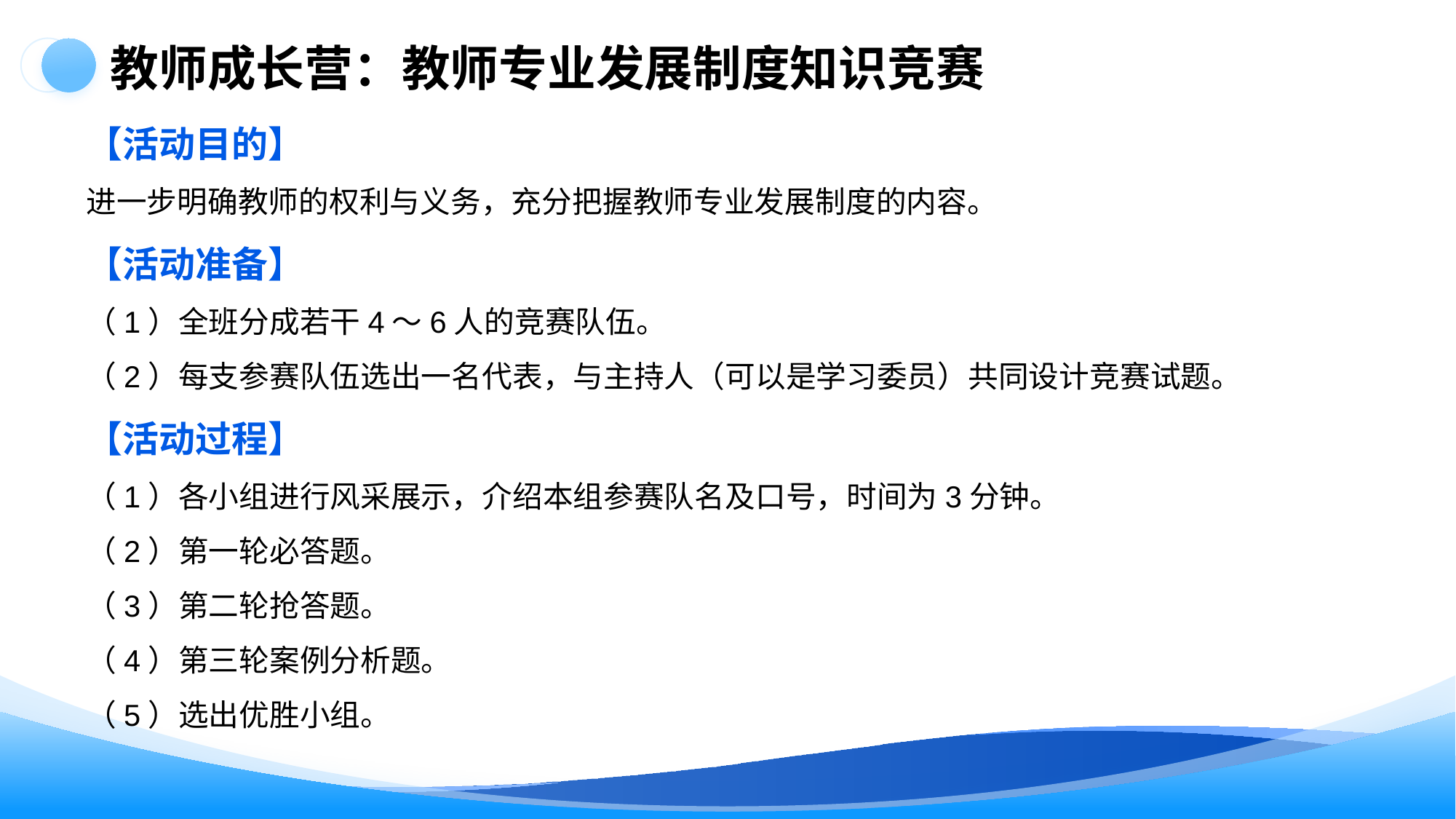

教师成长营：教师专业发展制度知识竞赛

【活动目的】
进一步明确教师的权利与义务，充分把握教师专业发展制度的内容。
【活动准备】
（1）全班分成若干4～6人的竞赛队伍。
（2）每支参赛队伍选出一名代表，与主持人（可以是学习委员）共同设计竞赛试题。
【活动过程】
（1）各小组进行风采展示，介绍本组参赛队名及口号，时间为3分钟。
（2）第一轮必答题。
（3）第二轮抢答题。
（4）第三轮案例分析题。
（5）选出优胜小组。